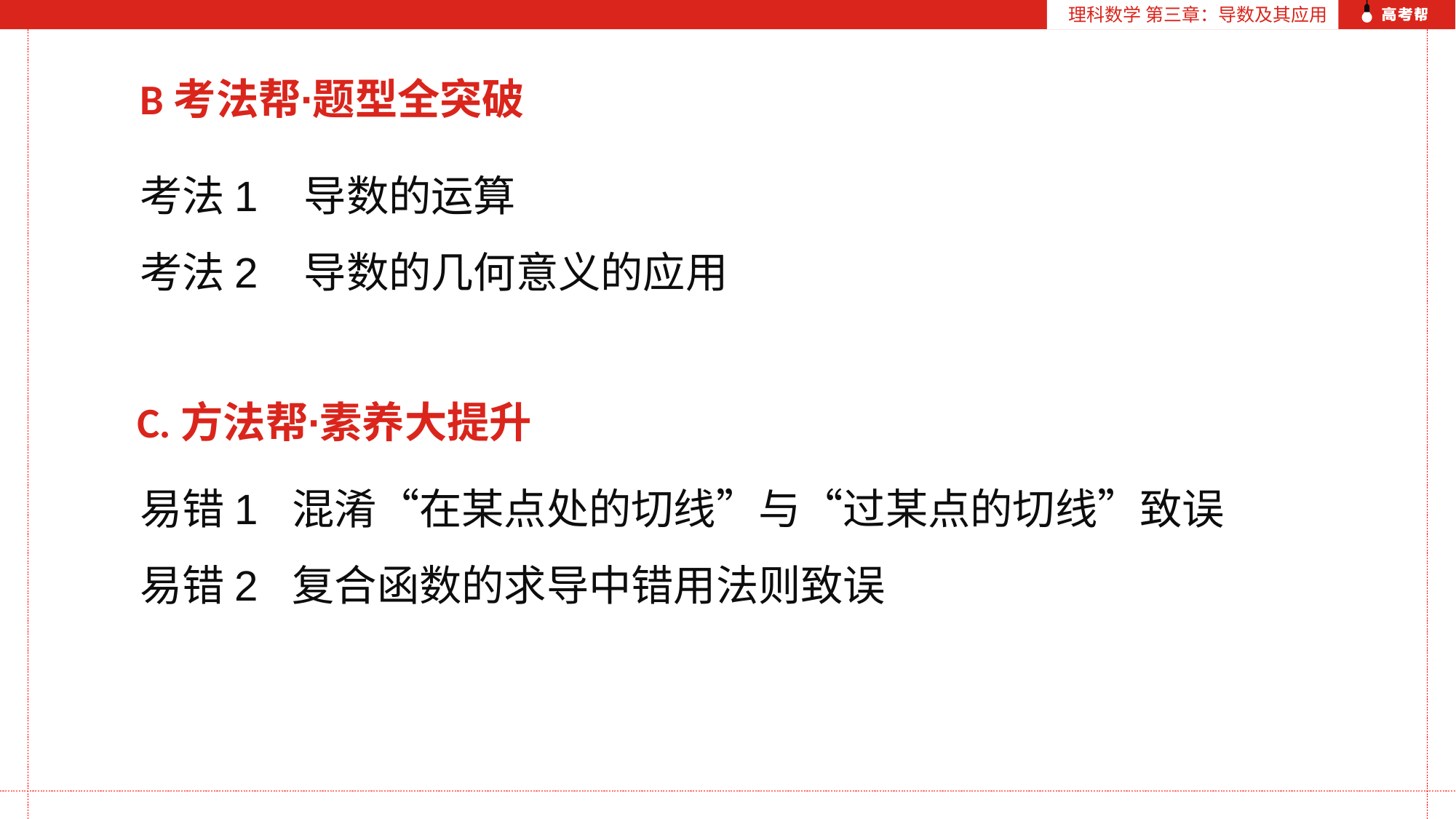

理科数学 第三章：导数及其应用
B考法帮∙题型全突破
考法1   导数的运算
考法2   导数的几何意义的应用
C.方法帮∙素养大提升
易错1  混淆“在某点处的切线”与“过某点的切线”致误
易错2  复合函数的求导中错用法则致误